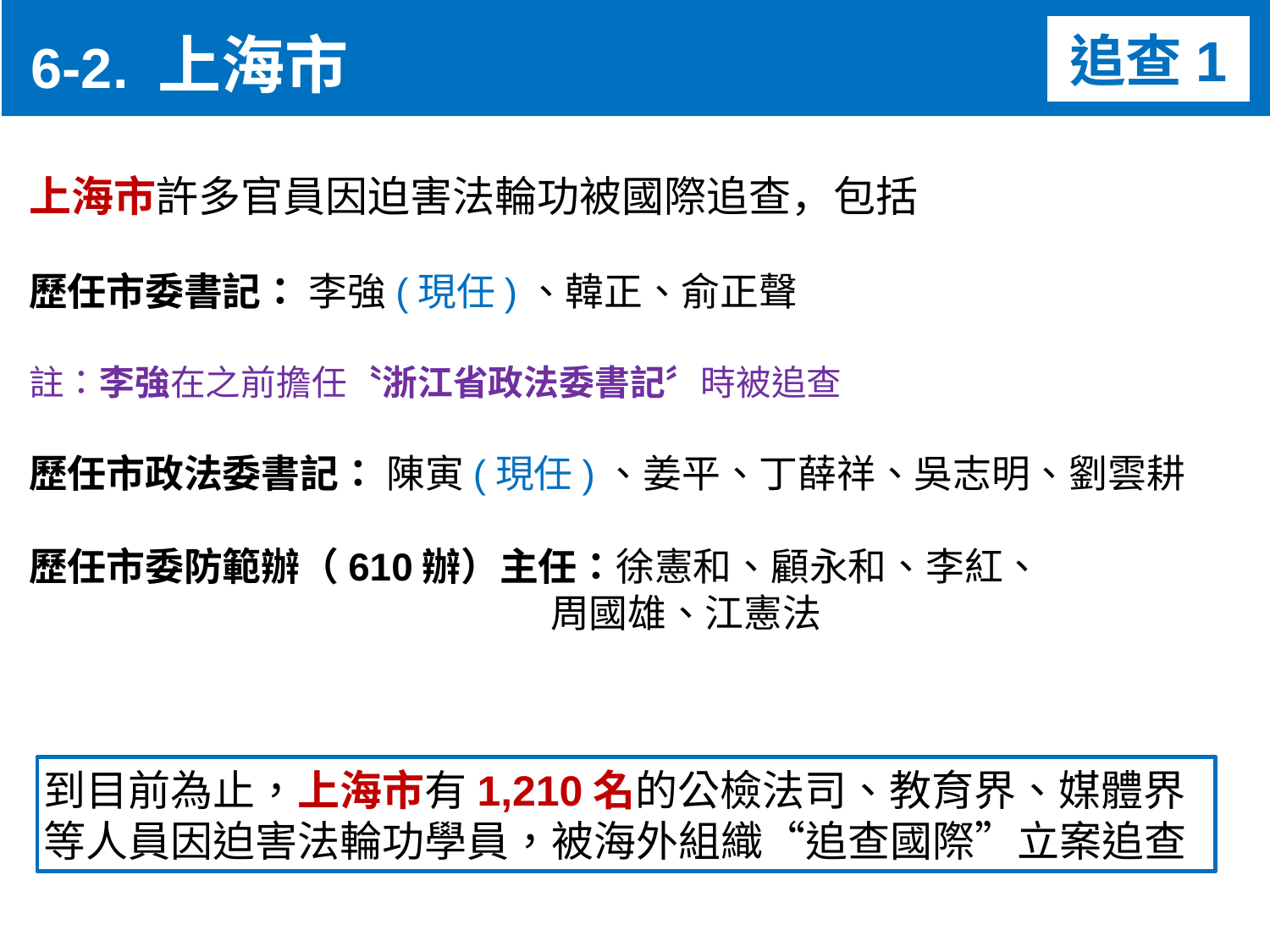

6-2. 上海市
追查1
上海市許多官員因迫害法輪功被國際追查，包括

歷任市委書記： 李強(現任)、韓正、俞正聲

註：李強在之前擔任〝浙江省政法委書記〞時被追查

歷任市政法委書記： 陳寅(現任)、姜平、丁薛祥、吳志明、劉雲耕

歷任市委防範辦（610辦）主任：徐憲和、顧永和、李紅、
                                                           周國雄、江憲法

到目前為止，上海市有1,210名的公檢法司、教育界、媒體界
等人員因迫害法輪功學員，被海外組織“追查國際”立案追查